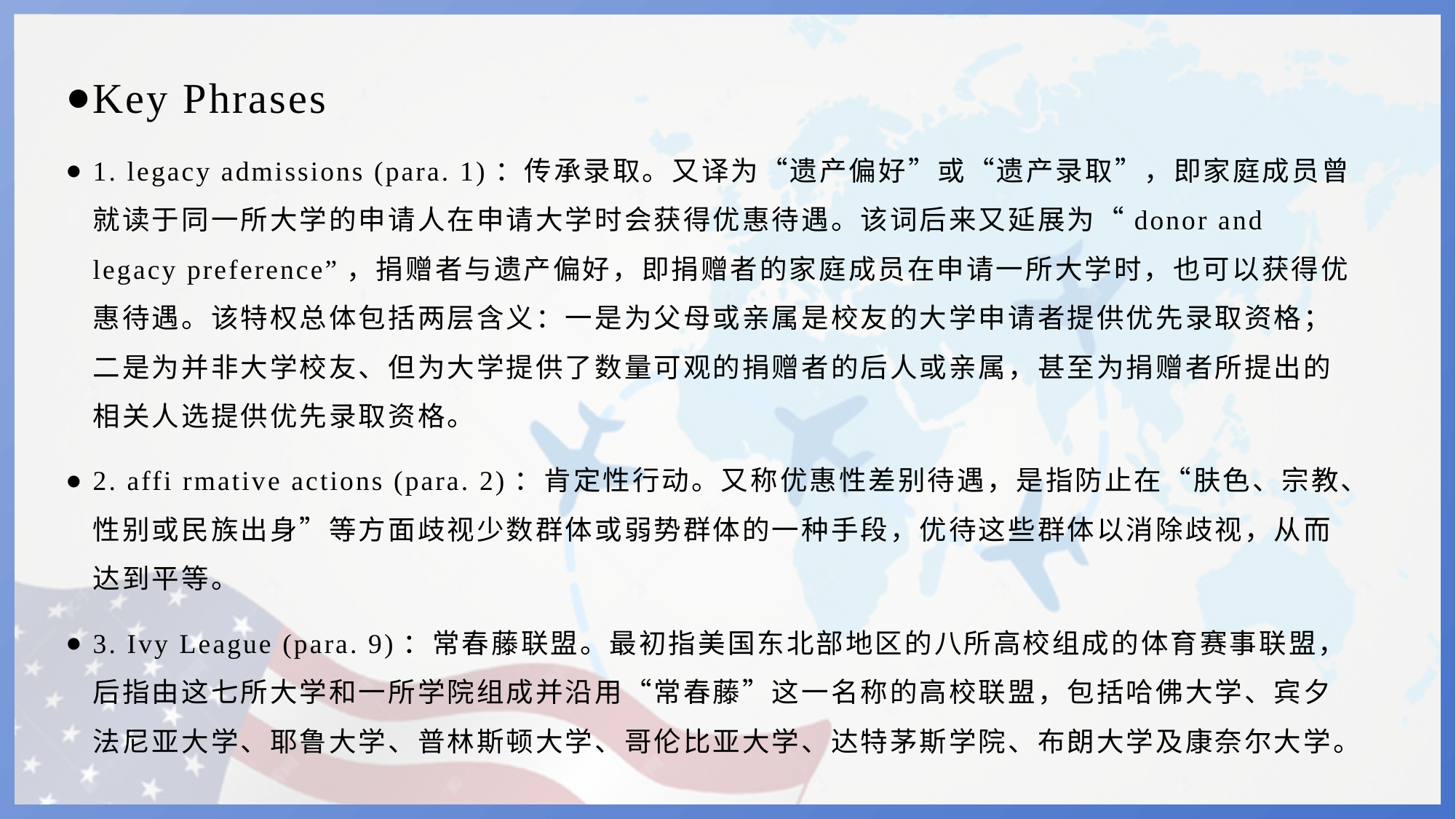

Key Phrases
1. legacy admissions (para. 1)：传承录取。又译为“遗产偏好”或“遗产录取”，即家庭成员曾就读于同一所大学的申请人在申请大学时会获得优惠待遇。该词后来又延展为“donor and legacy preference”，捐赠者与遗产偏好，即捐赠者的家庭成员在申请一所大学时，也可以获得优惠待遇。该特权总体包括两层含义：一是为父母或亲属是校友的大学申请者提供优先录取资格；二是为并非大学校友、但为大学提供了数量可观的捐赠者的后人或亲属，甚至为捐赠者所提出的相关人选提供优先录取资格。
2. affi rmative actions (para. 2)：肯定性行动。又称优惠性差别待遇，是指防止在“肤色、宗教、性别或民族出身”等方面歧视少数群体或弱势群体的一种手段，优待这些群体以消除歧视，从而达到平等。
3. Ivy League (para. 9)：常春藤联盟。最初指美国东北部地区的八所高校组成的体育赛事联盟，后指由这七所大学和一所学院组成并沿用“常春藤”这一名称的高校联盟，包括哈佛大学、宾夕法尼亚大学、耶鲁大学、普林斯顿大学、哥伦比亚大学、达特茅斯学院、布朗大学及康奈尔大学。